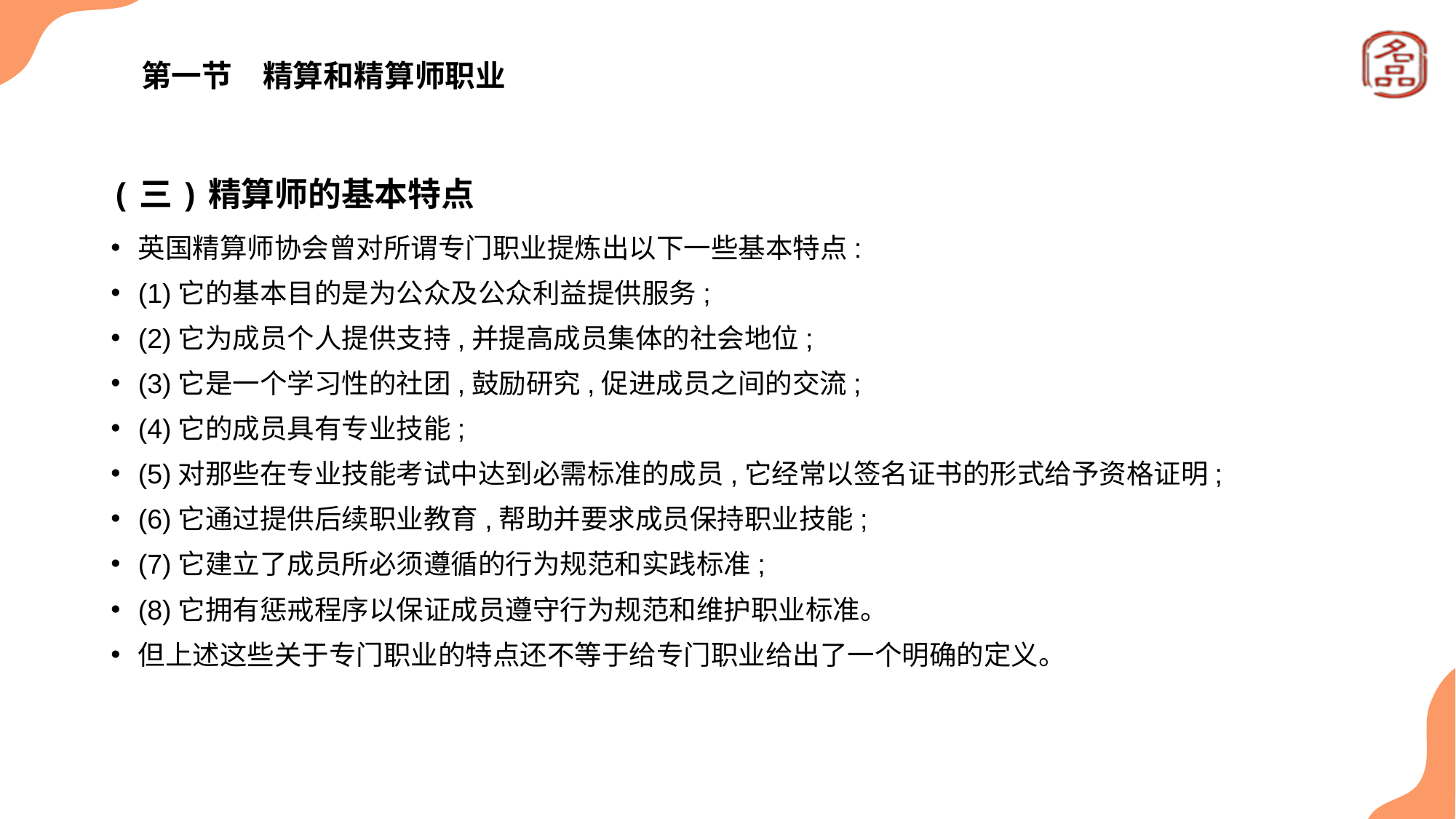

# 第一节　精算和精算师职业
(三)精算师的基本特点
英国精算师协会曾对所谓专门职业提炼出以下一些基本特点:
(1)它的基本目的是为公众及公众利益提供服务;
(2)它为成员个人提供支持,并提高成员集体的社会地位;
(3)它是一个学习性的社团,鼓励研究,促进成员之间的交流;
(4)它的成员具有专业技能;
(5)对那些在专业技能考试中达到必需标准的成员,它经常以签名证书的形式给予资格证明;
(6)它通过提供后续职业教育,帮助并要求成员保持职业技能;
(7)它建立了成员所必须遵循的行为规范和实践标准;
(8)它拥有惩戒程序以保证成员遵守行为规范和维护职业标准。
但上述这些关于专门职业的特点还不等于给专门职业给出了一个明确的定义。